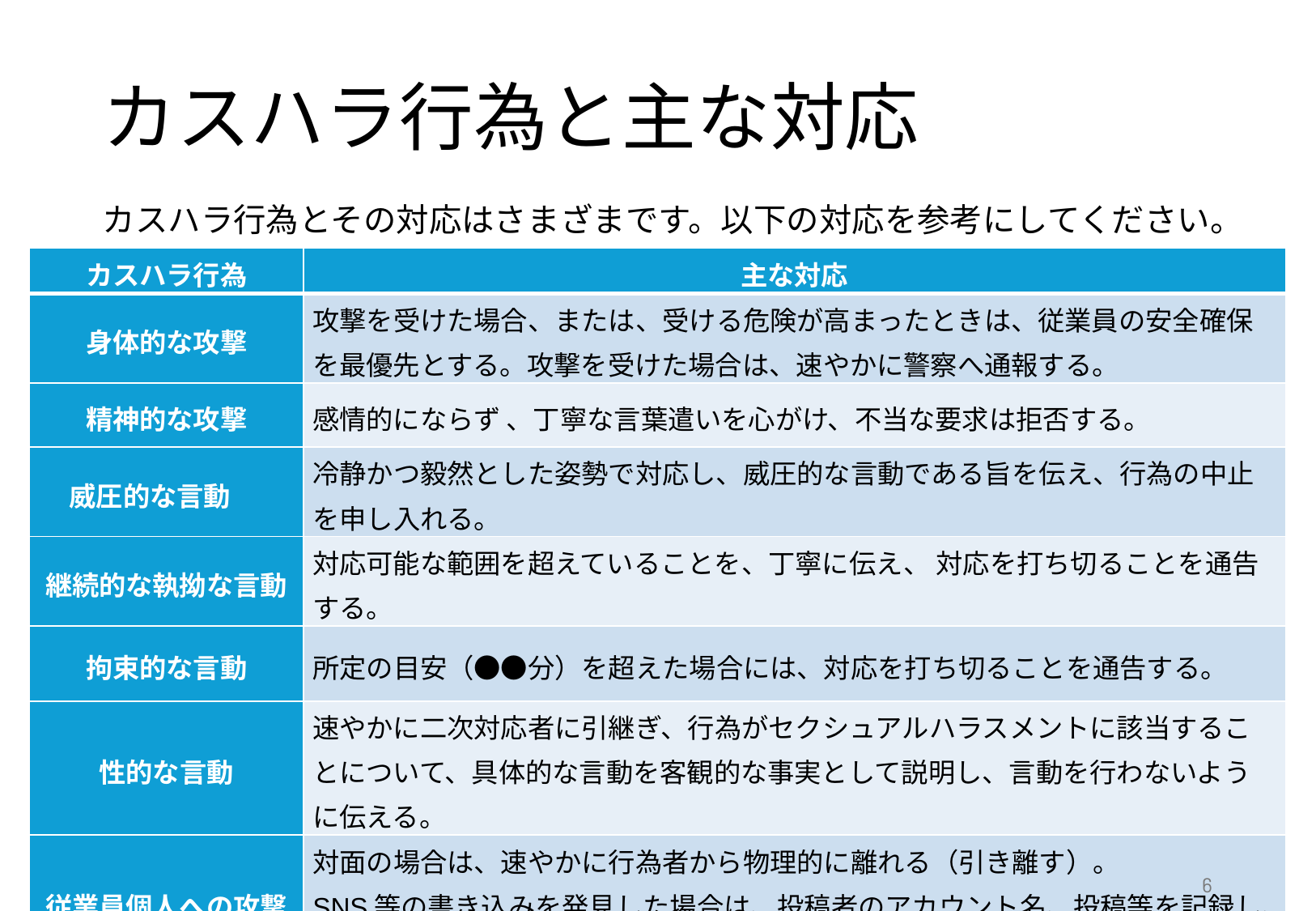

# カスハラ行為と主な対応
カスハラ行為とその対応はさまざまです。以下の対応を参考にしてください。
| カスハラ行為 | 主な対応 |
| --- | --- |
| 身体的な攻撃 | 攻撃を受けた場合、または、受ける危険が高まったときは、従業員の安全確保を最優先とする。攻撃を受けた場合は、速やかに警察へ通報する。 |
| 精神的な攻撃 | 感情的にならず 、丁寧な言葉遣いを心がけ、不当な要求は拒否する。 |
| 威圧的な言動 | 冷静かつ毅然とした姿勢で対応し、威圧的な言動である旨を伝え、行為の中止を申し入れる。 |
| 継続的な執拗な言動 | 対応可能な範囲を超えていることを、丁寧に伝え、 対応を打ち切ることを通告する。 |
| 拘束的な言動 | 所定の目安（●●分）を超えた場合には、対応を打ち切ることを通告する。 |
| 性的な言動 | 速やかに二次対応者に引継ぎ、行為がセクシュアルハラスメントに該当することについて、具体的な言動を客観的な事実として説明し、言動を行わないように伝える。 |
| 従業員個人への攻撃 | 対面の場合は、速やかに行為者から物理的に離れる（引き離す）。 SNS等の書き込みを発見した場合は、投稿者のアカウント名、投稿等を記録し、窓口に報告する。 |
6